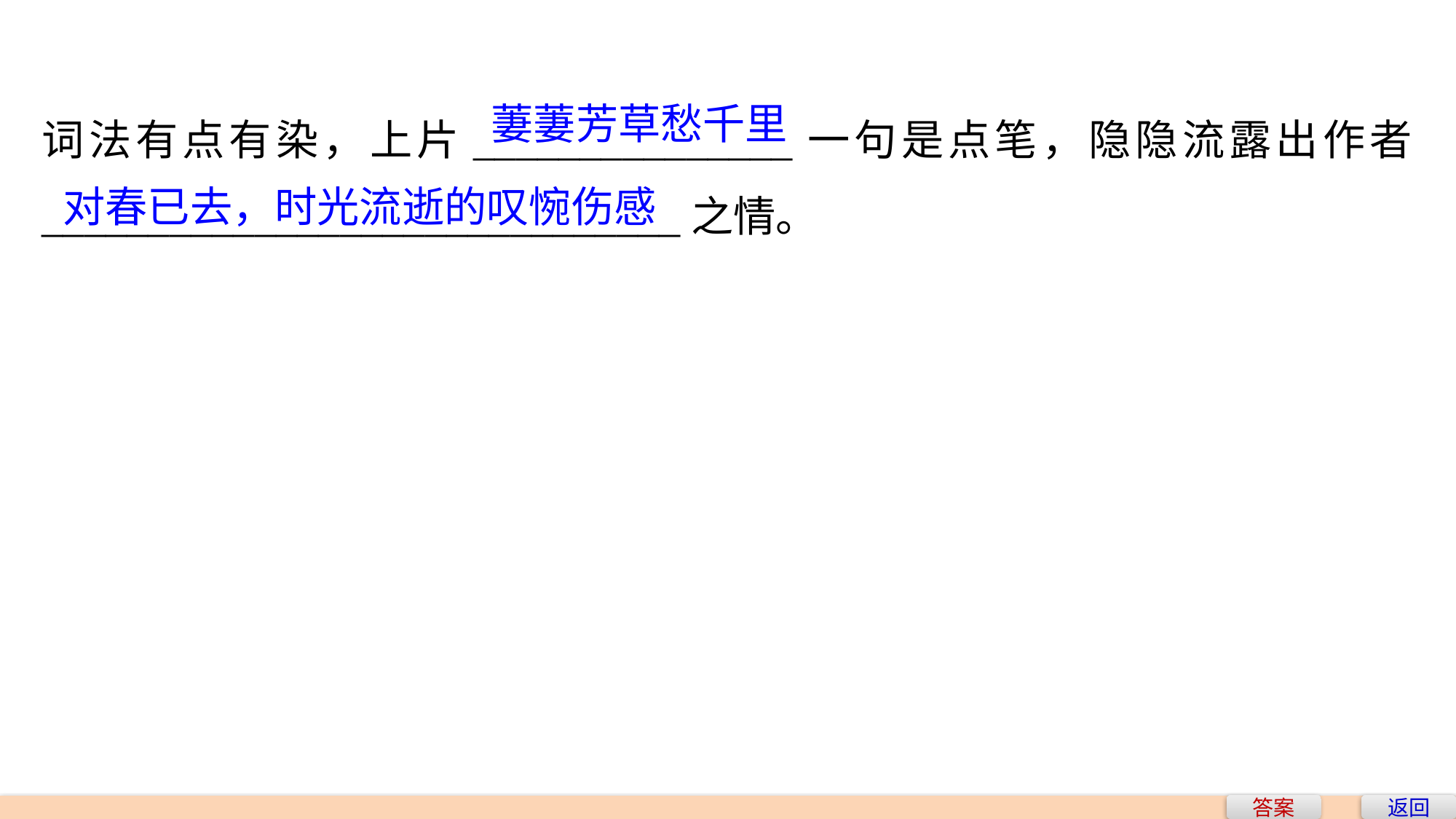

词法有点有染，上片_______________一句是点笔，隐隐流露出作者______________________________之情。
萋萋芳草愁千里
对春已去，时光流逝的叹惋伤感
答案
返回